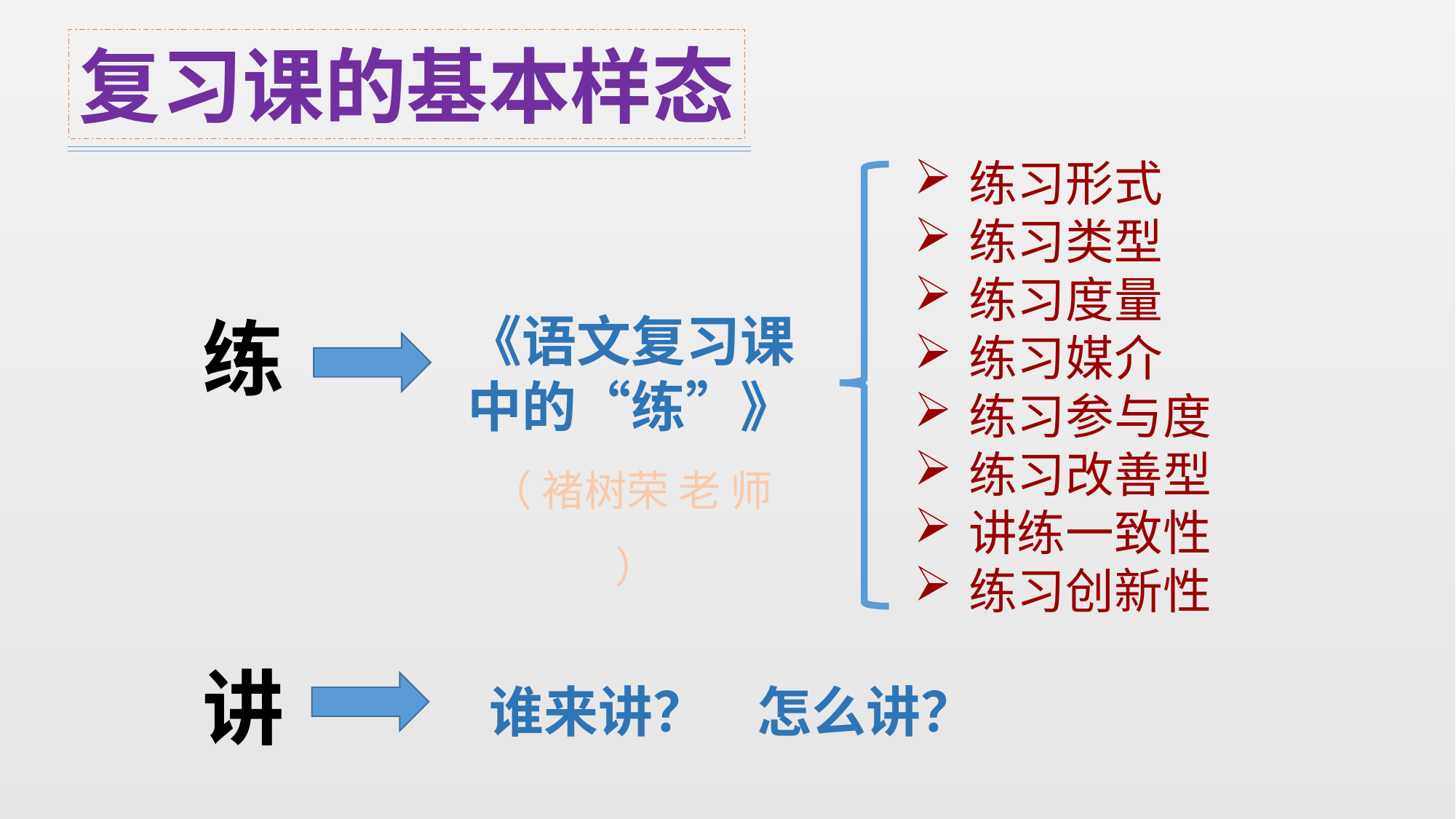

复习课的基本样态
练习形式
练习类型
练习度量
练习媒介
练习参与度
练习改善型
讲练一致性
练习创新性

练

讲
《语文复习课中的“练”》
（ 褚树荣 老 师 ）

谁来讲？    怎么讲？